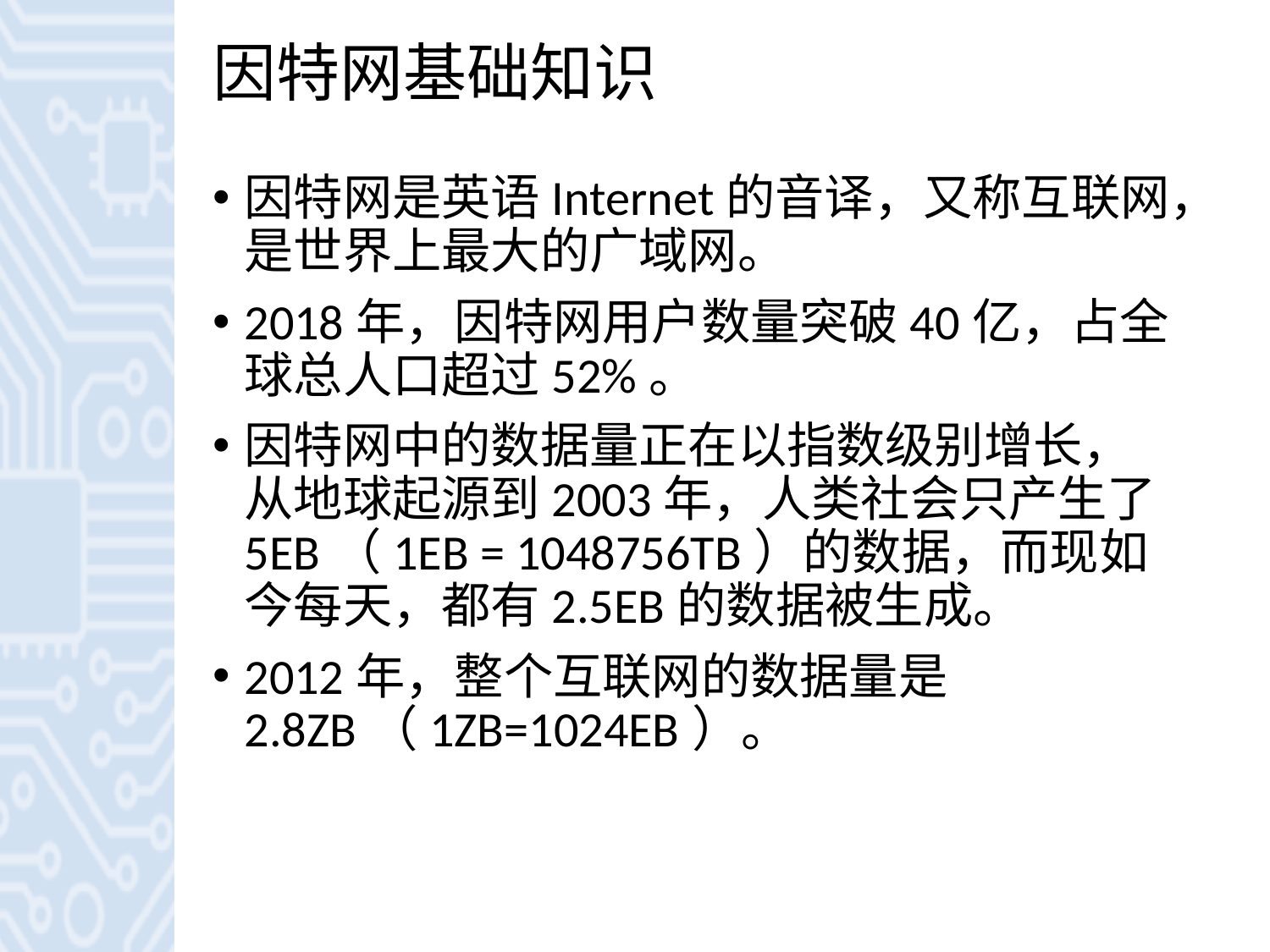

# 因特网基础知识
因特网是英语Internet的音译，又称互联网，是世界上最大的广域网。
2018年，因特网用户数量突破40亿，占全球总人口超过52%。
因特网中的数据量正在以指数级别增长，从地球起源到2003年，人类社会只产生了5EB（1EB = 1048756TB）的数据，而现如今每天，都有2.5EB的数据被生成。
2012年，整个互联网的数据量是2.8ZB（1ZB=1024EB）。